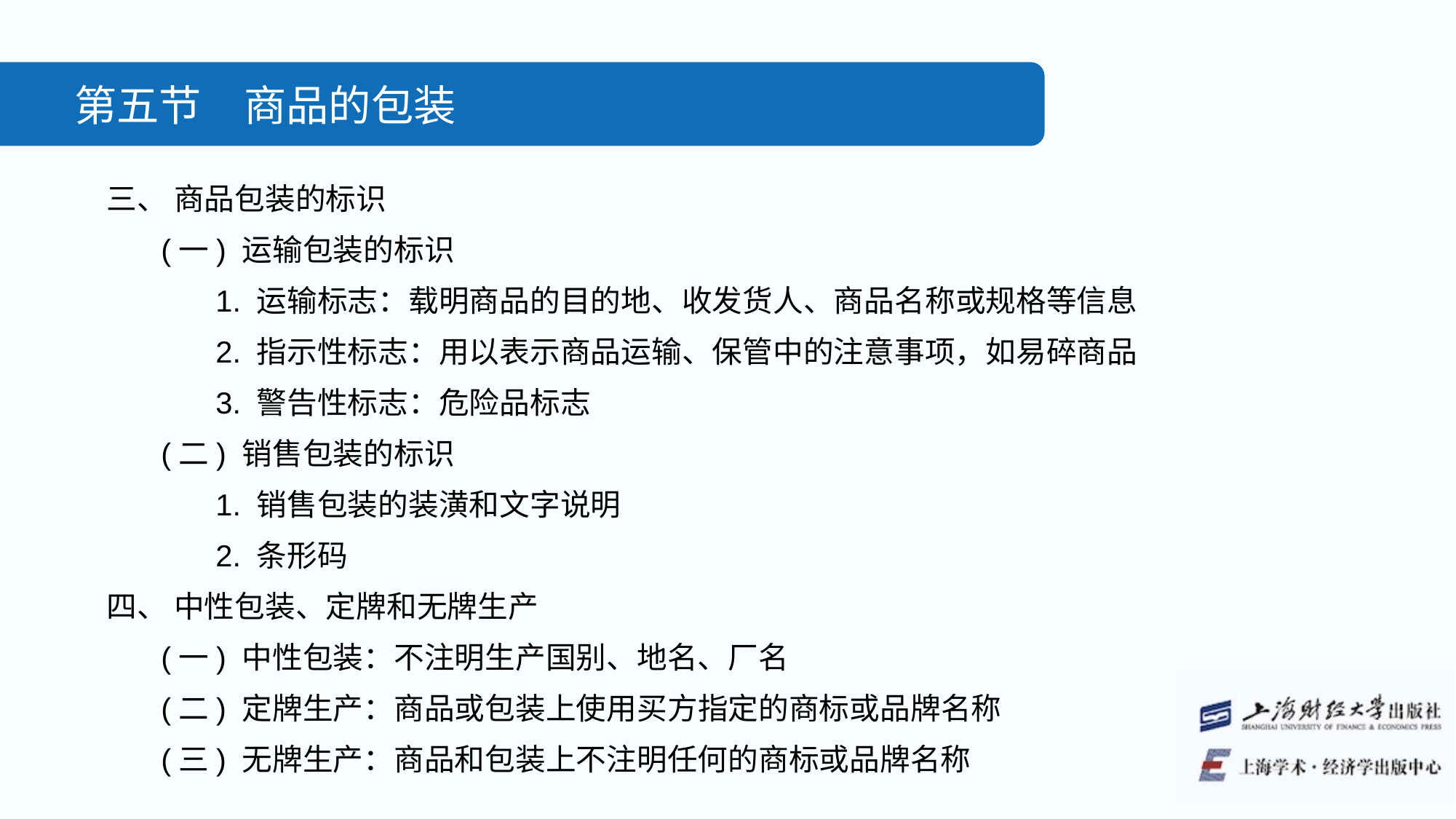

第五节　商品的包装
三、 商品包装的标识
(一) 运输包装的标识
1. 运输标志：载明商品的目的地、收发货人、商品名称或规格等信息
2. 指示性标志：用以表示商品运输、保管中的注意事项，如易碎商品
3. 警告性标志：危险品标志
(二) 销售包装的标识
1. 销售包装的装潢和文字说明
2. 条形码
四、 中性包装、定牌和无牌生产
(一) 中性包装：不注明生产国别、地名、厂名
(二) 定牌生产：商品或包装上使用买方指定的商标或品牌名称
(三) 无牌生产：商品和包装上不注明任何的商标或品牌名称